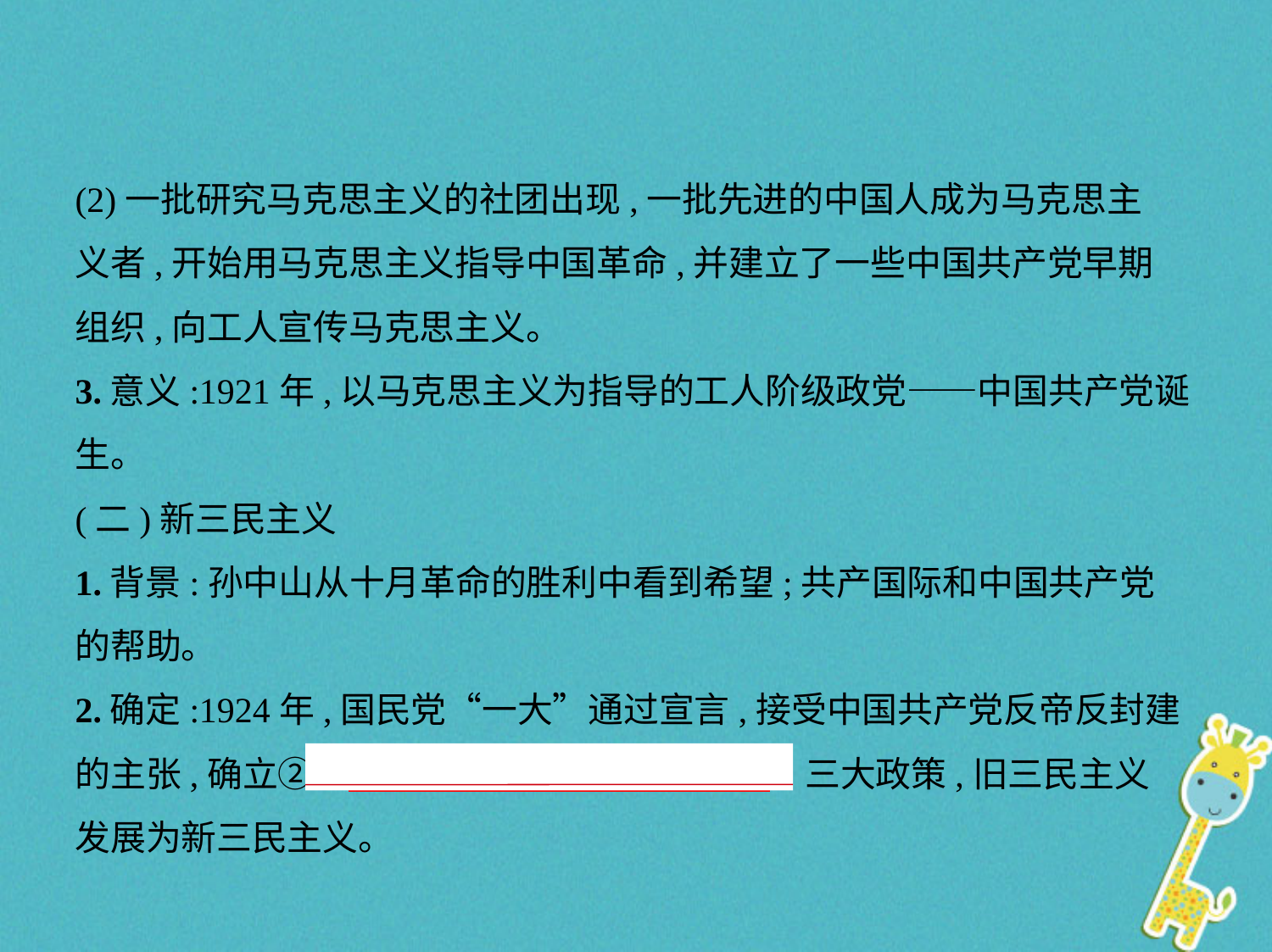

(2)一批研究马克思主义的社团出现,一批先进的中国人成为马克思主
义者,开始用马克思主义指导中国革命,并建立了一些中国共产党早期
组织,向工人宣传马克思主义。
3.意义:1921年,以马克思主义为指导的工人阶级政党——中国共产党诞
生。
(二)新三民主义
1.背景:孙中山从十月革命的胜利中看到希望;共产国际和中国共产党
的帮助。
2.确定:1924年,国民党“一大”通过宣言,接受中国共产党反帝反封建
的主张,确立②“　联俄、联共、扶助农工    ”三大政策,旧三民主义
发展为新三民主义。